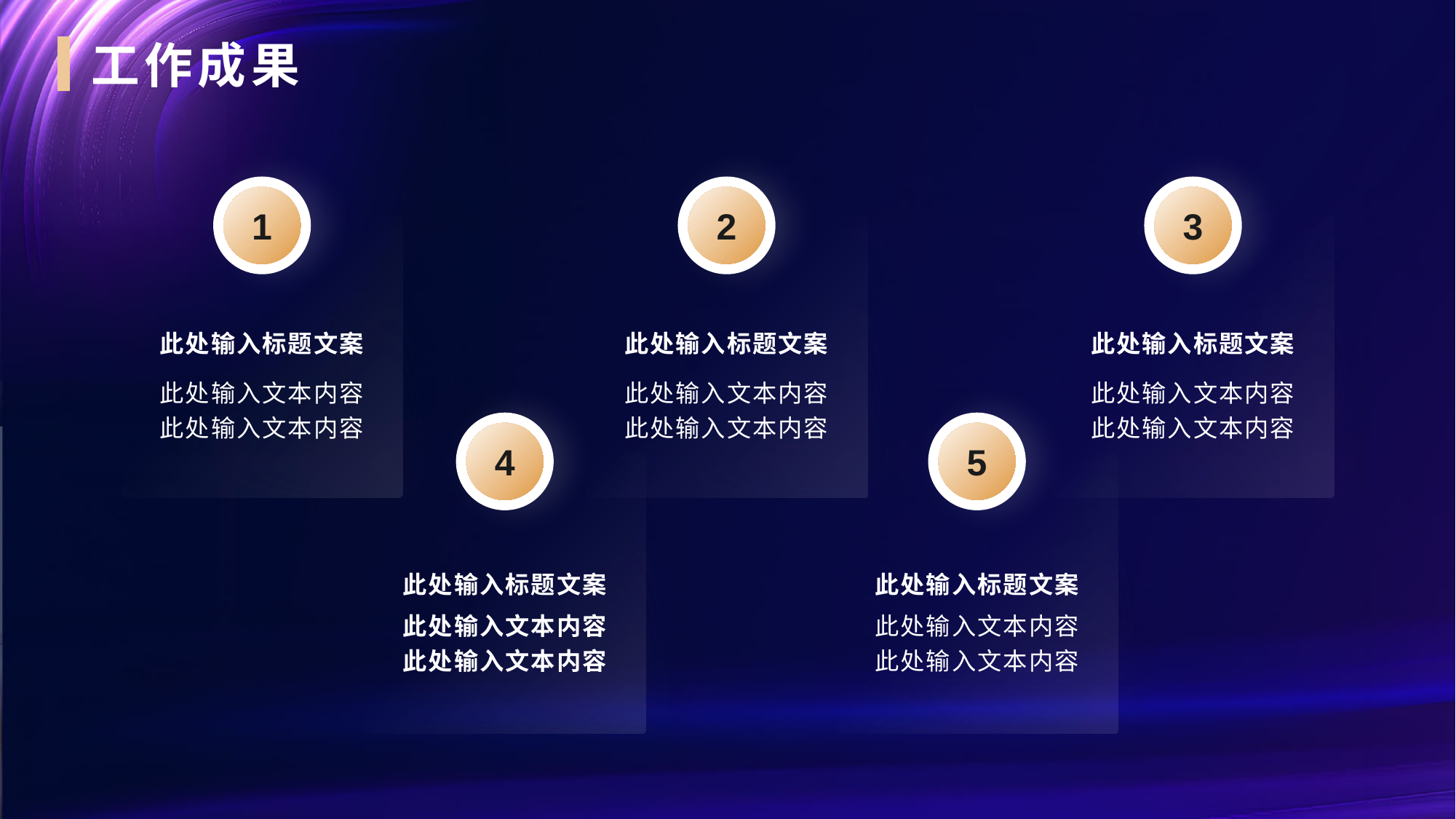

工作成果

1
2
3

此处输入标题文案
此处输入标题文案
此处输入标题文案
此处输入文本内容
此处输入文本内容
此处输入文本内容
此处输入文本内容
此处输入文本内容
此处输入文本内容

4
5

此处输入标题文案
此处输入标题文案
此处输入文本内容
此处输入文本内容
此处输入文本内容
此处输入文本内容